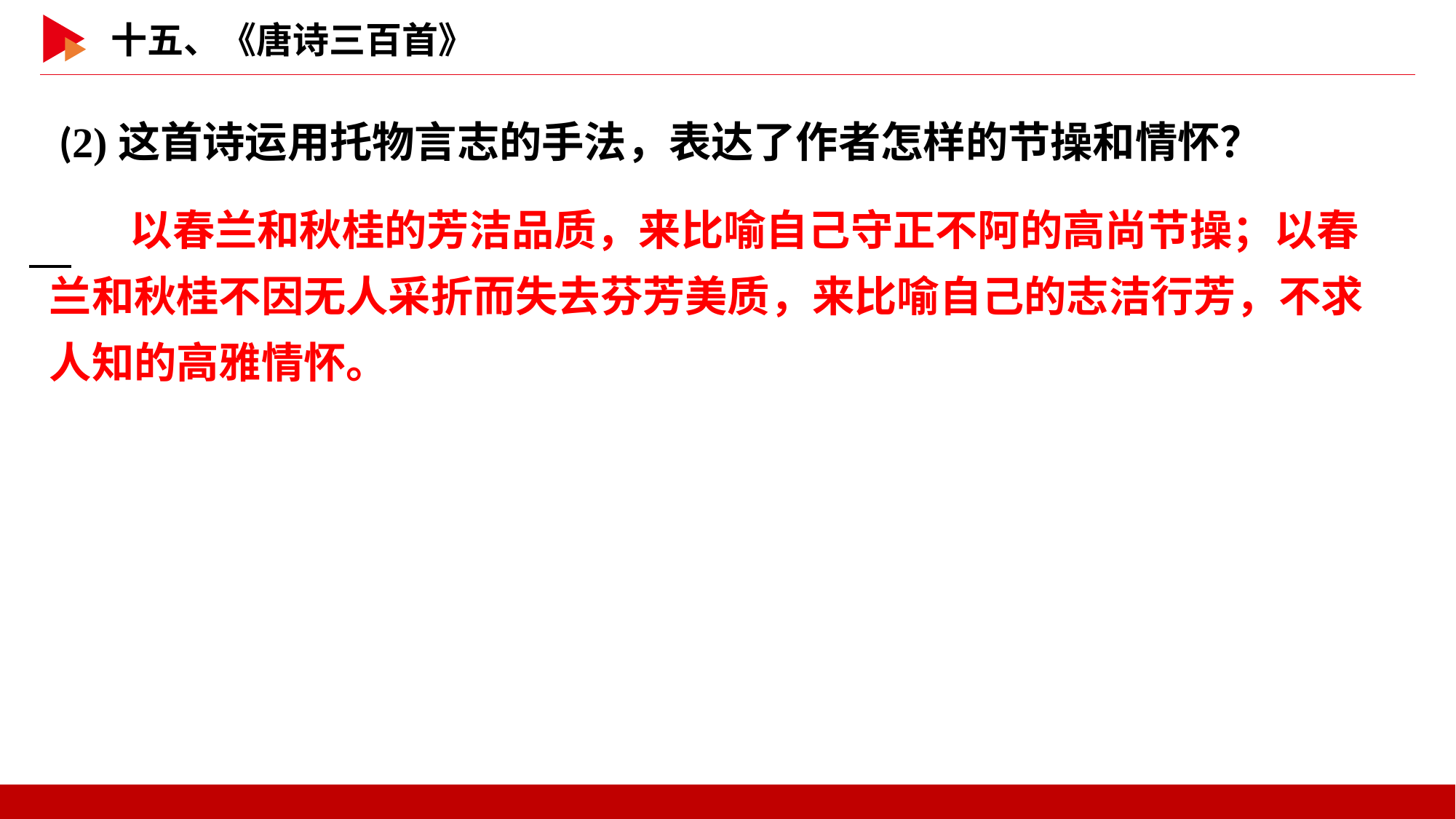

(2)这首诗运用托物言志的手法，表达了作者怎样的节操和情怀？
　    以春兰和秋桂的芳洁品质，来比喻自己守正不阿的高尚节操；以春兰和秋桂不因无人采折而失去芬芳美质，来比喻自己的志洁行芳，不求人知的高雅情怀。